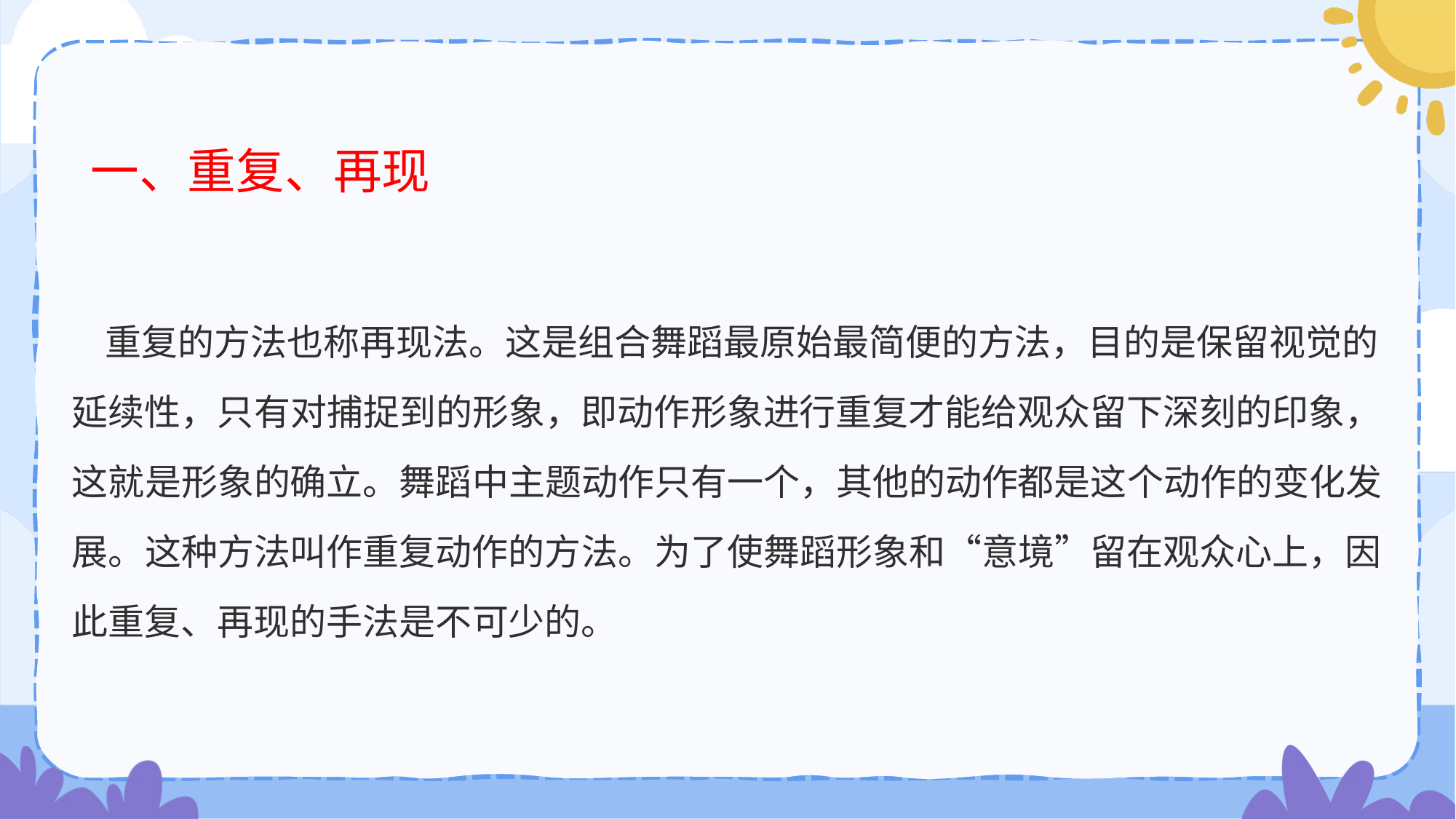

# 一、重复、再现
   重复的方法也称再现法。这是组合舞蹈最原始最简便的方法，目的是保留视觉的延续性，只有对捕捉到的形象，即动作形象进行重复才能给观众留下深刻的印象，这就是形象的确立。舞蹈中主题动作只有一个，其他的动作都是这个动作的变化发展。这种方法叫作重复动作的方法。为了使舞蹈形象和“意境”留在观众心上，因此重复、再现的手法是不可少的。